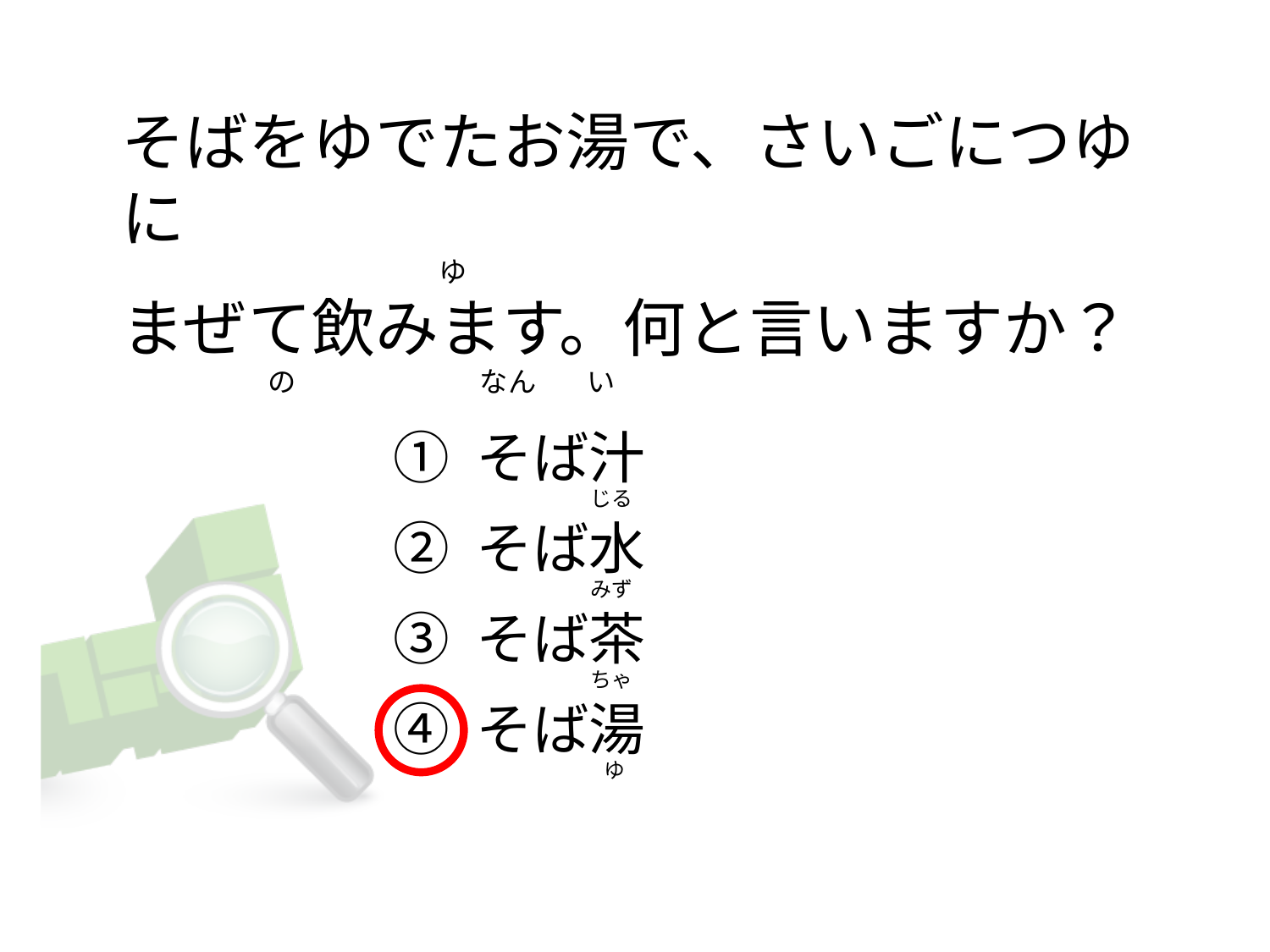

# そばをゆでたお湯で、さいごにつゆに                                                   ゆ まぜて飲みます。何と言いますか？                         の                             なん        い
① そば汁
② そば水
③ そば茶
④ そば湯
                       じる
                       みず
                       ちゃ

                          ゆ